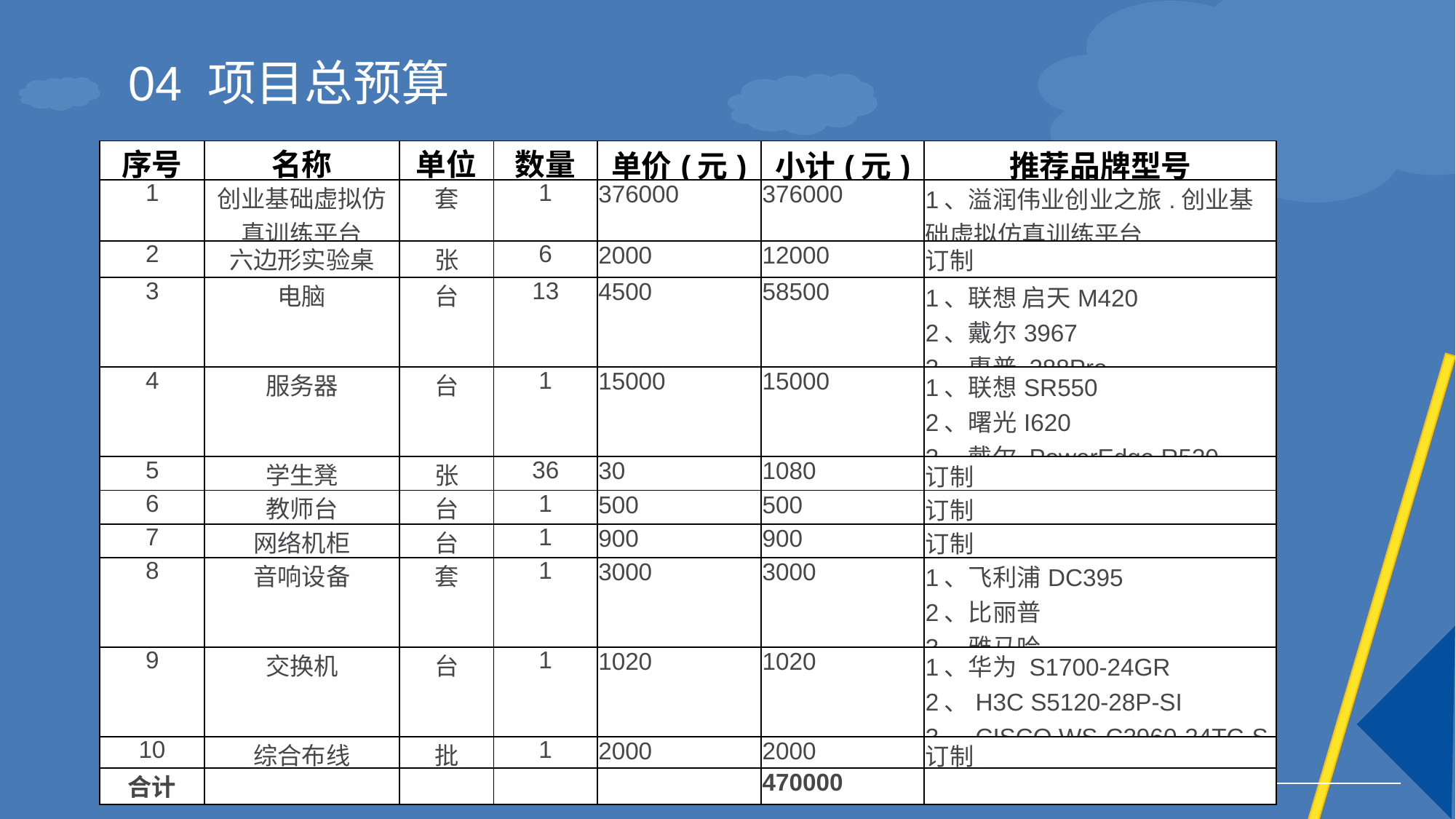

04 项目总预算
| 序号 | 名称 | 单位 | 数量 | 单价(元) | 小计(元) | 推荐品牌型号 |
| --- | --- | --- | --- | --- | --- | --- |
| 1 | 创业基础虚拟仿真训练平台 | 套 | 1 | 376000 | 376000 | 1、溢润伟业创业之旅.创业基础虚拟仿真训练平台 |
| 2 | 六边形实验桌 | 张 | 6 | 2000 | 12000 | 订制 |
| 3 | 电脑 | 台 | 13 | 4500 | 58500 | 1、联想 启天M420 2、戴尔3967 3、惠普 288Pro |
| 4 | 服务器 | 台 | 1 | 15000 | 15000 | 1、联想SR550 2、曙光I620 3、戴尔 PowerEdge R530 |
| 5 | 学生凳 | 张 | 36 | 30 | 1080 | 订制 |
| 6 | 教师台 | 台 | 1 | 500 | 500 | 订制 |
| 7 | 网络机柜 | 台 | 1 | 900 | 900 | 订制 |
| 8 | 音响设备 | 套 | 1 | 3000 | 3000 | 1、飞利浦DC395 2、比丽普 3、雅马哈 |
| 9 | 交换机 | 台 | 1 | 1020 | 1020 | 1、华为 S1700-24GR 2、H3C S5120-28P-SI 3、CISCO WS-C2960-24TC-S |
| 10 | 综合布线 | 批 | 1 | 2000 | 2000 | 订制 |
| 合计 |  |  |  |  | 470000 |  |

……